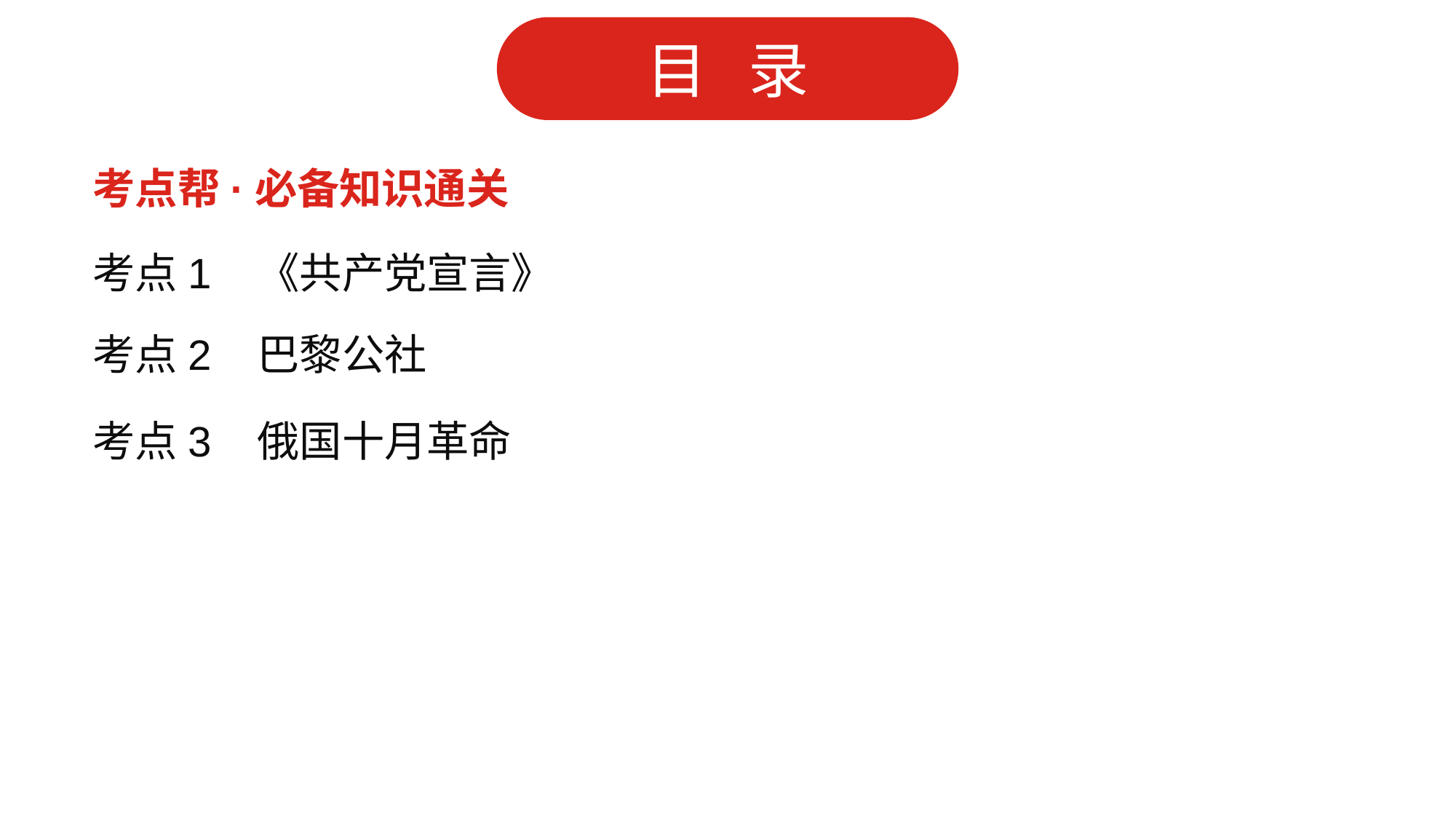

考点帮·必备知识通关
考点1   《共产党宣言》
考点2   巴黎公社
考点3   俄国十月革命